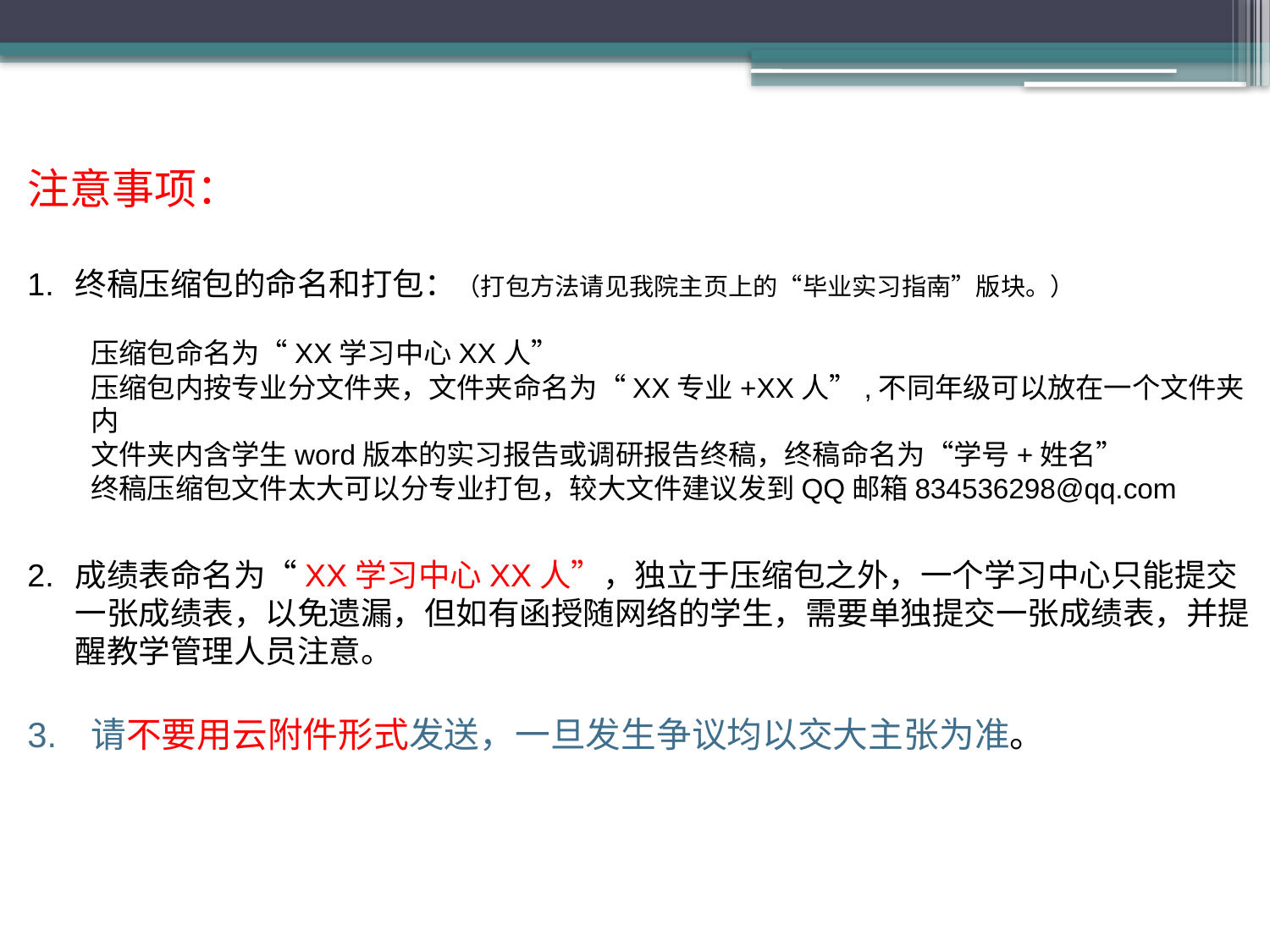

注意事项：

终稿压缩包的命名和打包：（打包方法请见我院主页上的“毕业实习指南”版块。）

压缩包命名为“XX学习中心XX人”
压缩包内按专业分文件夹，文件夹命名为“XX专业+XX人”,不同年级可以放在一个文件夹内
文件夹内含学生word版本的实习报告或调研报告终稿，终稿命名为“学号+姓名”
终稿压缩包文件太大可以分专业打包，较大文件建议发到QQ邮箱834536298@qq.com

成绩表命名为“XX学习中心XX人”，独立于压缩包之外，一个学习中心只能提交一张成绩表，以免遗漏，但如有函授随网络的学生，需要单独提交一张成绩表，并提醒教学管理人员注意。

请不要用云附件形式发送，一旦发生争议均以交大主张为准。